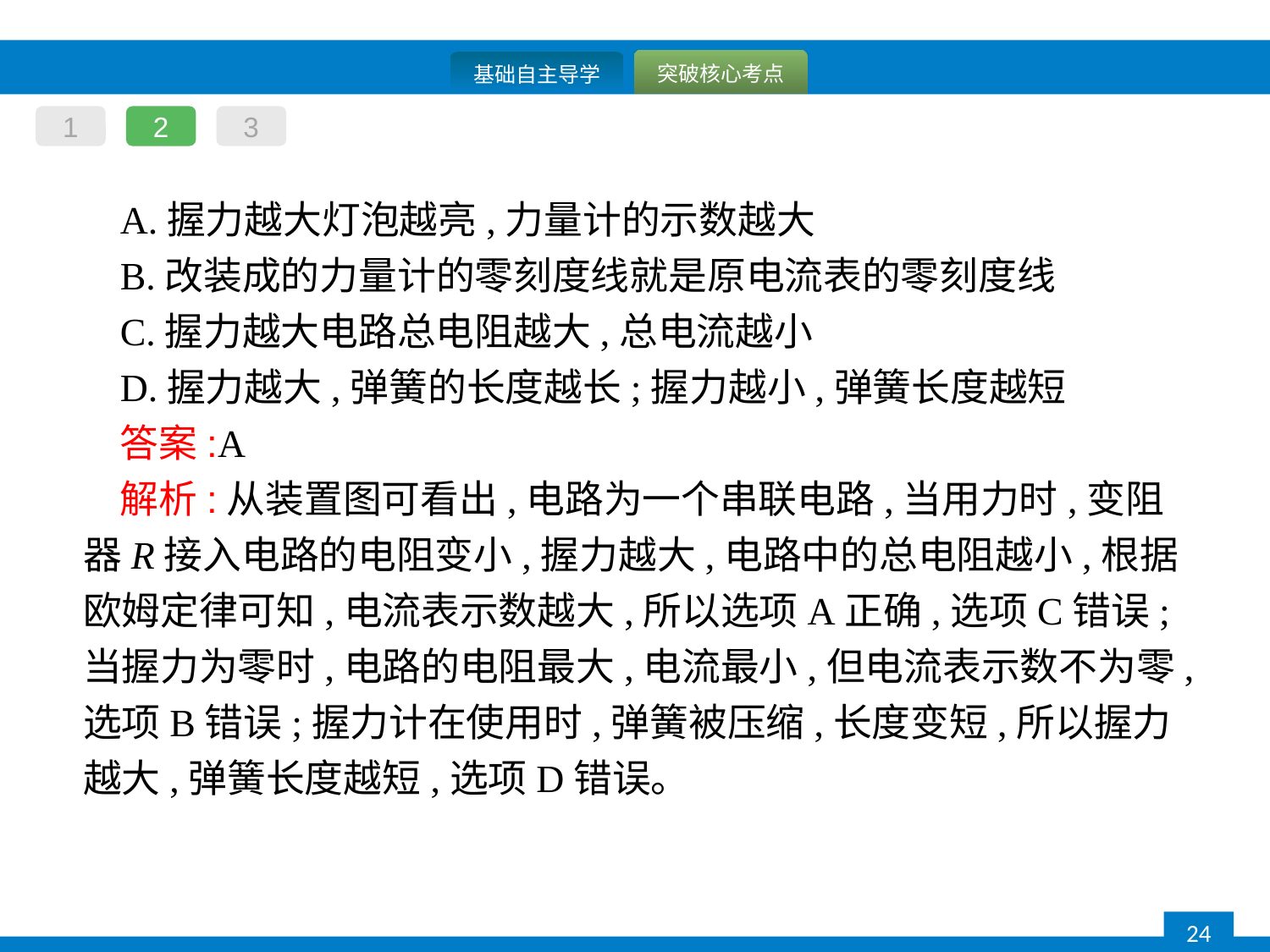

1
2
3
A.握力越大灯泡越亮,力量计的示数越大
B.改装成的力量计的零刻度线就是原电流表的零刻度线
C.握力越大电路总电阻越大,总电流越小
D.握力越大,弹簧的长度越长;握力越小,弹簧长度越短
答案:A
解析:从装置图可看出,电路为一个串联电路,当用力时,变阻器R接入电路的电阻变小,握力越大,电路中的总电阻越小,根据欧姆定律可知,电流表示数越大,所以选项A正确,选项C错误;当握力为零时,电路的电阻最大,电流最小,但电流表示数不为零,选项B错误;握力计在使用时,弹簧被压缩,长度变短,所以握力越大,弹簧长度越短,选项D错误。